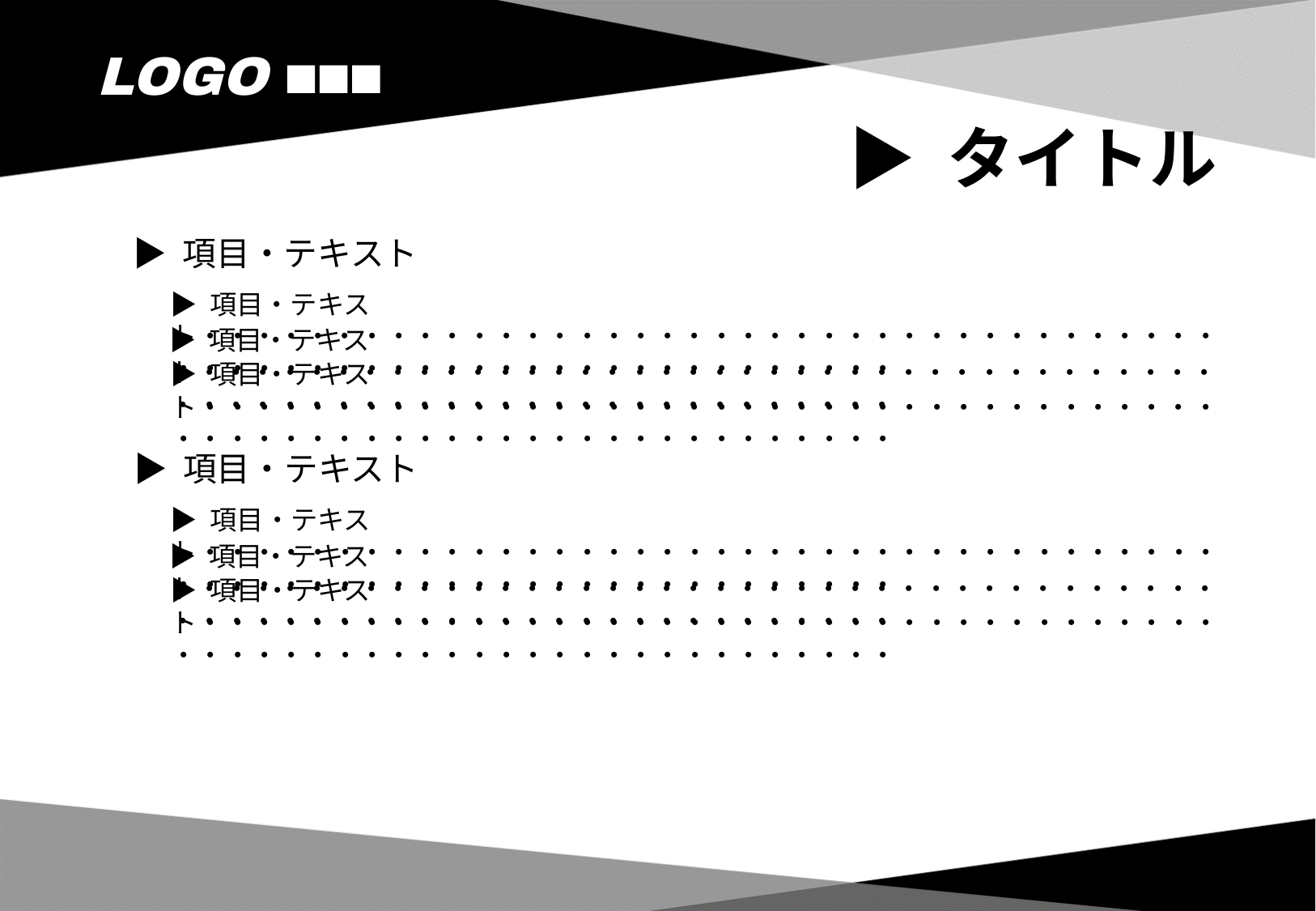

LOGO ■■■
▶ タイトル
▶ 項目・テキスト
▶ 項目・テキスト・・・・・・・・・・・・・・・・・・・・・・・・・・・・・・・・・・・・・・・・・・・・・・・・・・・・・・・・・・・・・・・・・
▶ 項目・テキスト・・・・・・・・・・・・・・・・・・・・・・・・・・・・・・・・・・・・・・・・・・・・・・・・・・・・・・・・・・・・・・・・・
▶ 項目・テキスト・・・・・・・・・・・・・・・・・・・・・・・・・・・・・・・・・・・・・・・・・・・・・・・・・・・・・・・・・・・・・・・・・
▶ 項目・テキスト
▶ 項目・テキスト・・・・・・・・・・・・・・・・・・・・・・・・・・・・・・・・・・・・・・・・・・・・・・・・・・・・・・・・・・・・・・・・・
▶ 項目・テキスト・・・・・・・・・・・・・・・・・・・・・・・・・・・・・・・・・・・・・・・・・・・・・・・・・・・・・・・・・・・・・・・・・
▶ 項目・テキスト・・・・・・・・・・・・・・・・・・・・・・・・・・・・・・・・・・・・・・・・・・・・・・・・・・・・・・・・・・・・・・・・・